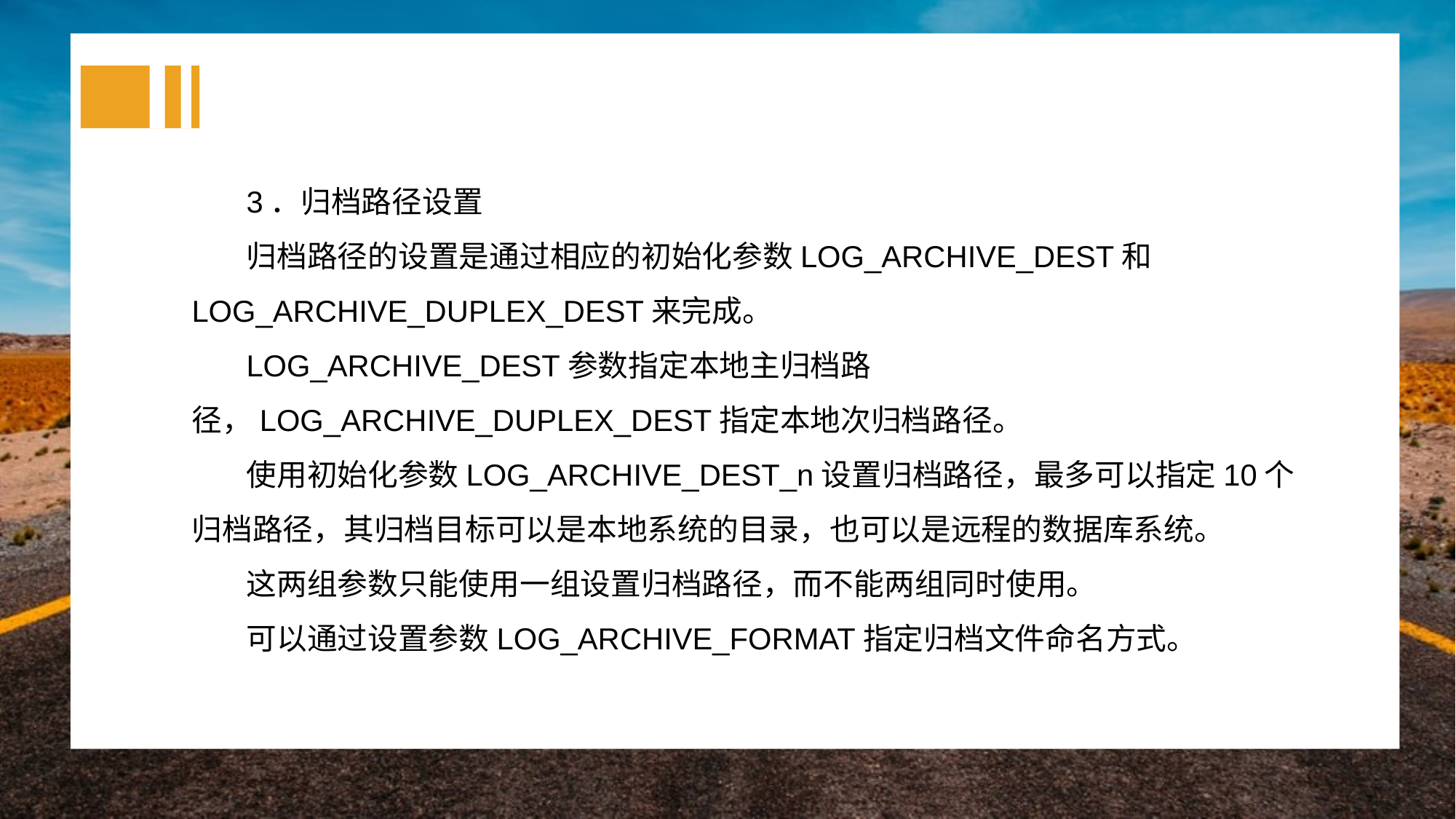

3．归档路径设置
归档路径的设置是通过相应的初始化参数LOG_ARCHIVE_DEST和LOG_ARCHIVE_DUPLEX_DEST来完成。
LOG_ARCHIVE_DEST参数指定本地主归档路径，LOG_ARCHIVE_DUPLEX_DEST指定本地次归档路径。
使用初始化参数LOG_ARCHIVE_DEST_n设置归档路径，最多可以指定10个归档路径，其归档目标可以是本地系统的目录，也可以是远程的数据库系统。
这两组参数只能使用一组设置归档路径，而不能两组同时使用。
可以通过设置参数LOG_ARCHIVE_FORMAT指定归档文件命名方式。